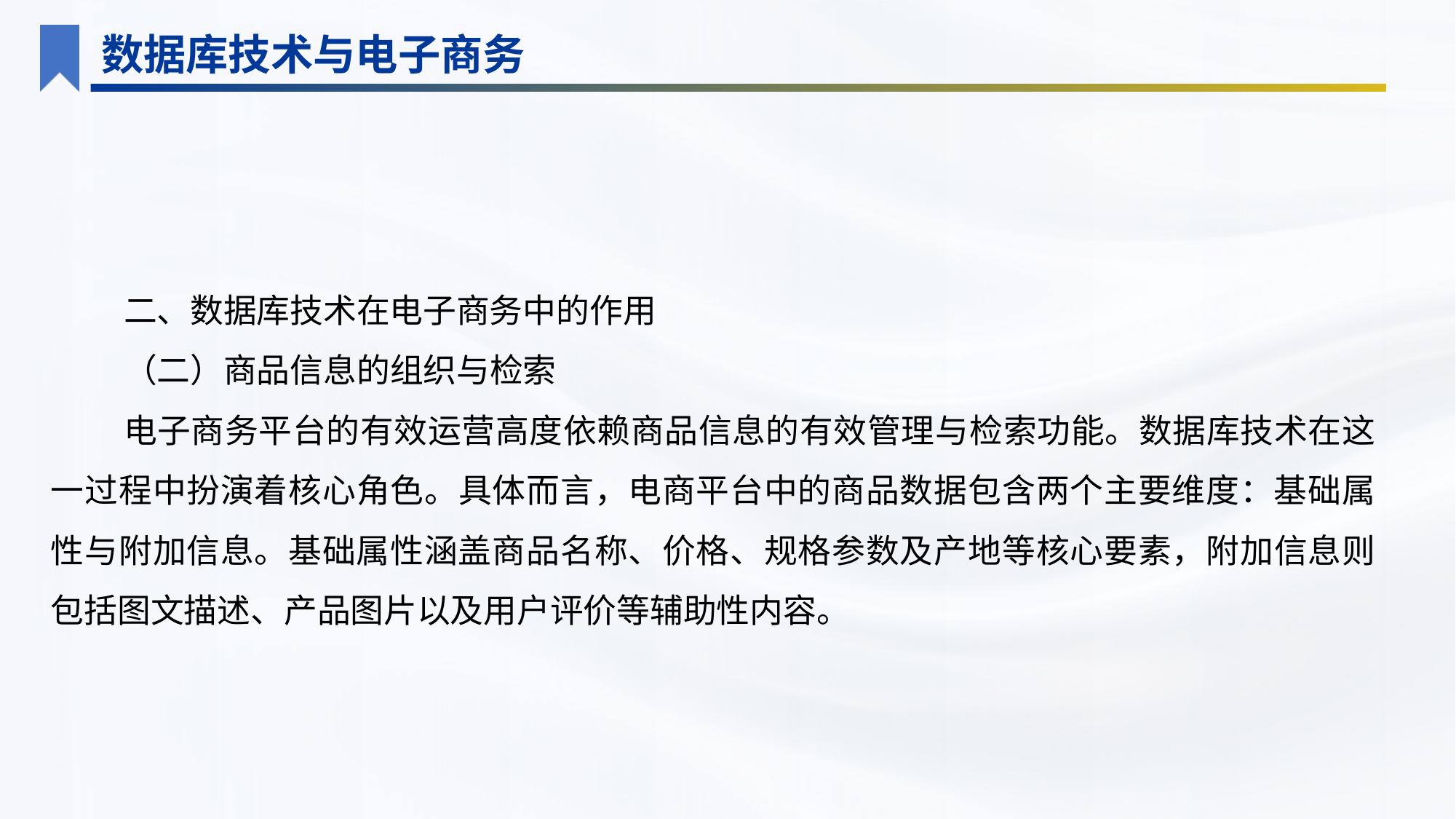

数据库技术与电子商务
二、数据库技术在电子商务中的作用
（二）商品信息的组织与检索
电子商务平台的有效运营高度依赖商品信息的有效管理与检索功能。数据库技术在这一过程中扮演着核心角色。具体而言，电商平台中的商品数据包含两个主要维度：基础属性与附加信息。基础属性涵盖商品名称、价格、规格参数及产地等核心要素，附加信息则包括图文描述、产品图片以及用户评价等辅助性内容。